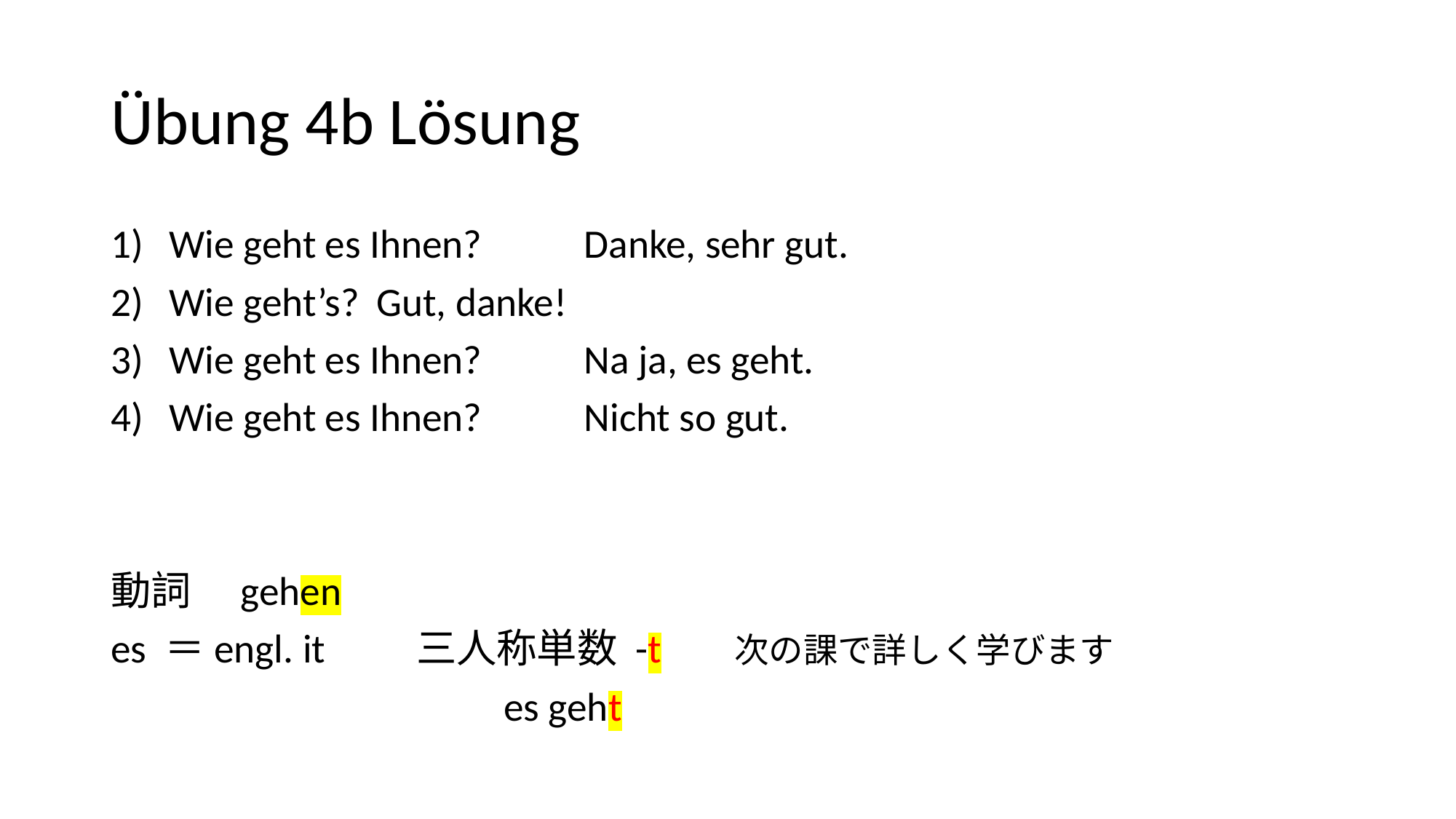

# Übung 4b Lösung
Wie geht es Ihnen? 	Danke, sehr gut.
Wie geht’s?		Gut, danke!
Wie geht es Ihnen?	Na ja, es geht.
Wie geht es Ihnen?	Nicht so gut.

動詞　gehen
es ＝engl. it         三人称単数 -t       次の課で詳しく学びます
			         es geht